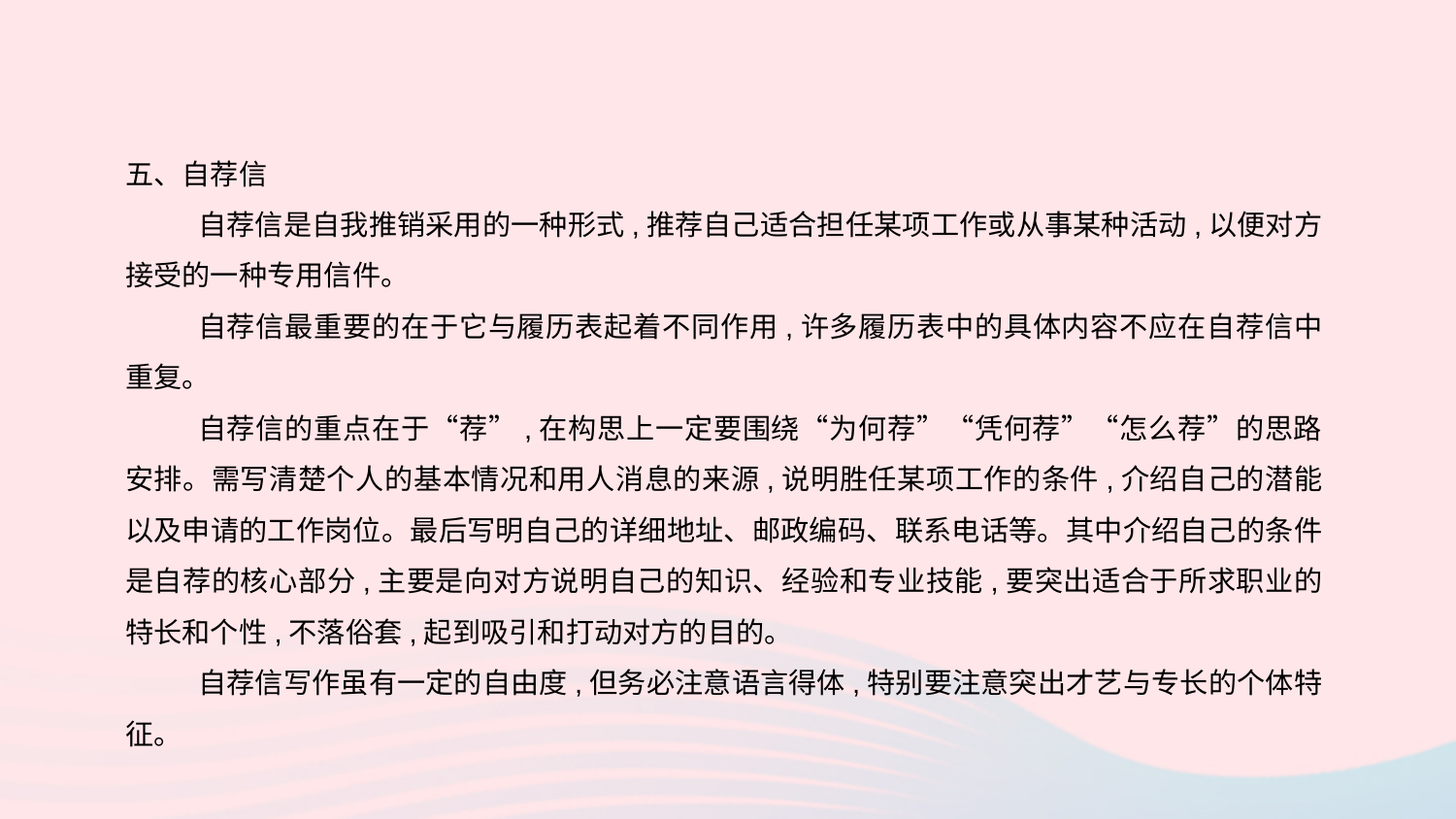

五、自荐信
自荐信是自我推销采用的一种形式,推荐自己适合担任某项工作或从事某种活动,以便对方接受的一种专用信件。
自荐信最重要的在于它与履历表起着不同作用,许多履历表中的具体内容不应在自荐信中重复。
自荐信的重点在于“荐”,在构思上一定要围绕“为何荐”“凭何荐”“怎么荐”的思路安排。需写清楚个人的基本情况和用人消息的来源,说明胜任某项工作的条件,介绍自己的潜能以及申请的工作岗位。最后写明自己的详细地址、邮政编码、联系电话等。其中介绍自己的条件是自荐的核心部分,主要是向对方说明自己的知识、经验和专业技能,要突出适合于所求职业的特长和个性,不落俗套,起到吸引和打动对方的目的。
自荐信写作虽有一定的自由度,但务必注意语言得体,特别要注意突出才艺与专长的个体特征。